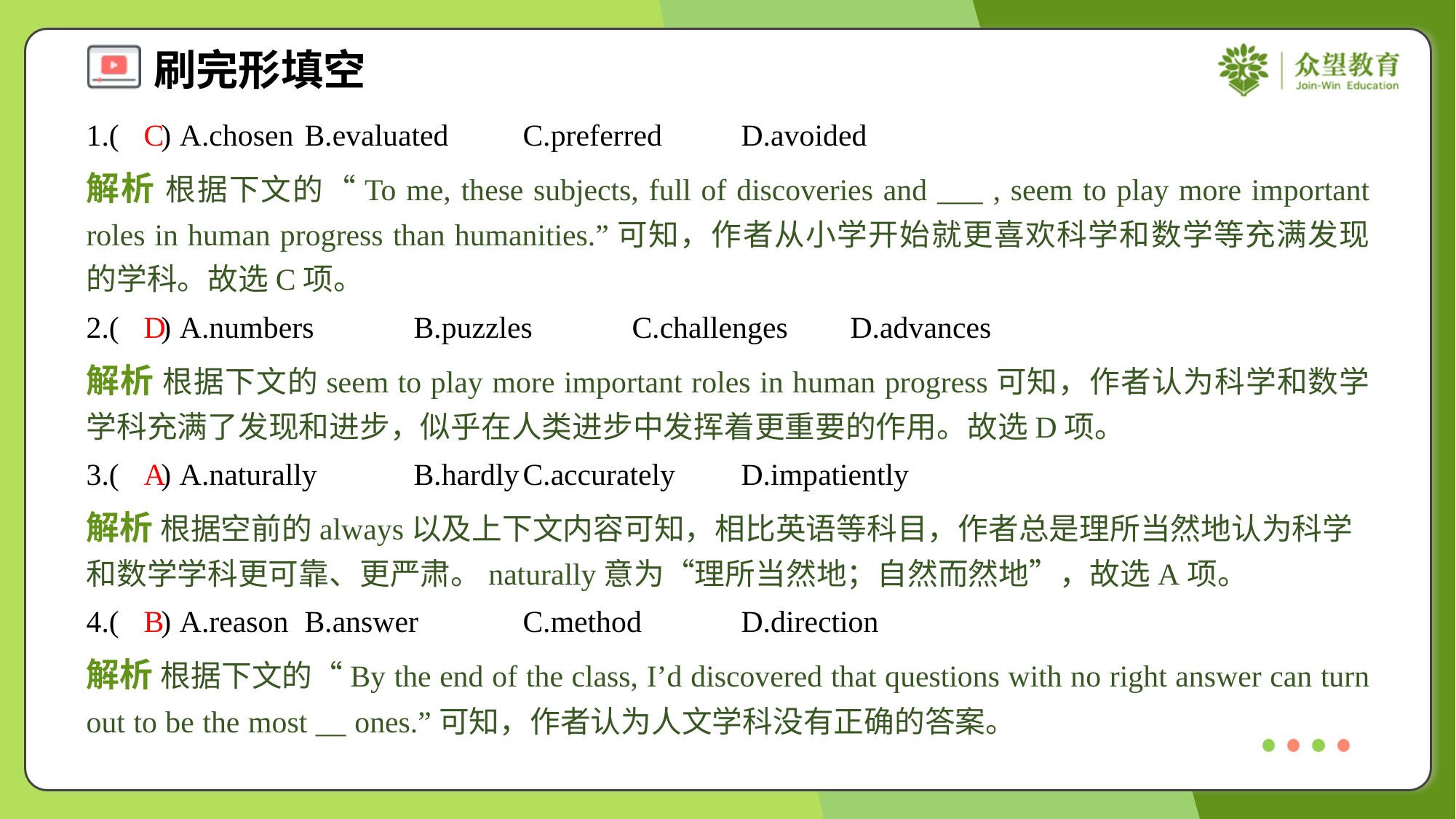

1.(     ) A.chosen	B.evaluated	C.preferred	D.avoided
C
解析 根据下文的“To me, these subjects, full of discoveries and ___ , seem to play more important roles in human progress than humanities.”可知，作者从小学开始就更喜欢科学和数学等充满发现的学科。故选C项。
2.(     ) A.numbers	B.puzzles	C.challenges	D.advances
D
解析 根据下文的seem to play more important roles in human progress可知，作者认为科学和数学学科充满了发现和进步，似乎在人类进步中发挥着更重要的作用。故选D项。
3.(     ) A.naturally	B.hardly	C.accurately	D.impatiently
A
解析 根据空前的always以及上下文内容可知，相比英语等科目，作者总是理所当然地认为科学和数学学科更可靠、更严肃。naturally意为“理所当然地；自然而然地”，故选A项。
4.(     ) A.reason	B.answer	C.method	D.direction
B
解析 根据下文的“By the end of the class, I’d discovered that questions with no right answer can turn out to be the most __ ones.”可知，作者认为人文学科没有正确的答案。